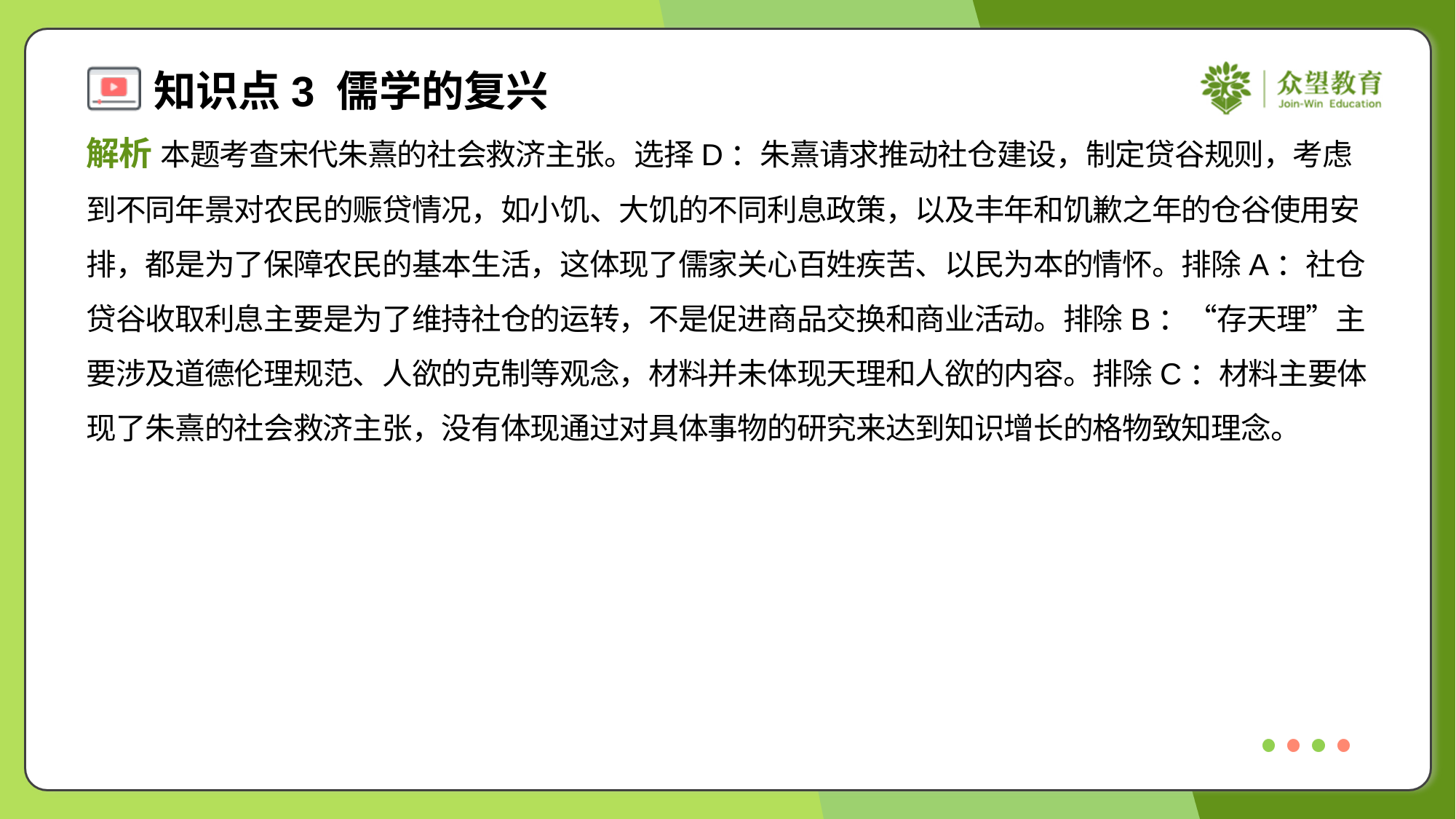

解析 本题考查宋代朱熹的社会救济主张。选择D：朱熹请求推动社仓建设，制定贷谷规则，考虑
到不同年景对农民的赈贷情况，如小饥、大饥的不同利息政策，以及丰年和饥歉之年的仓谷使用安
排，都是为了保障农民的基本生活，这体现了儒家关心百姓疾苦、以民为本的情怀。排除A：社仓
贷谷收取利息主要是为了维持社仓的运转，不是促进商品交换和商业活动。排除B：“存天理”主
要涉及道德伦理规范、人欲的克制等观念，材料并未体现天理和人欲的内容。排除C：材料主要体
现了朱熹的社会救济主张，没有体现通过对具体事物的研究来达到知识增长的格物致知理念。